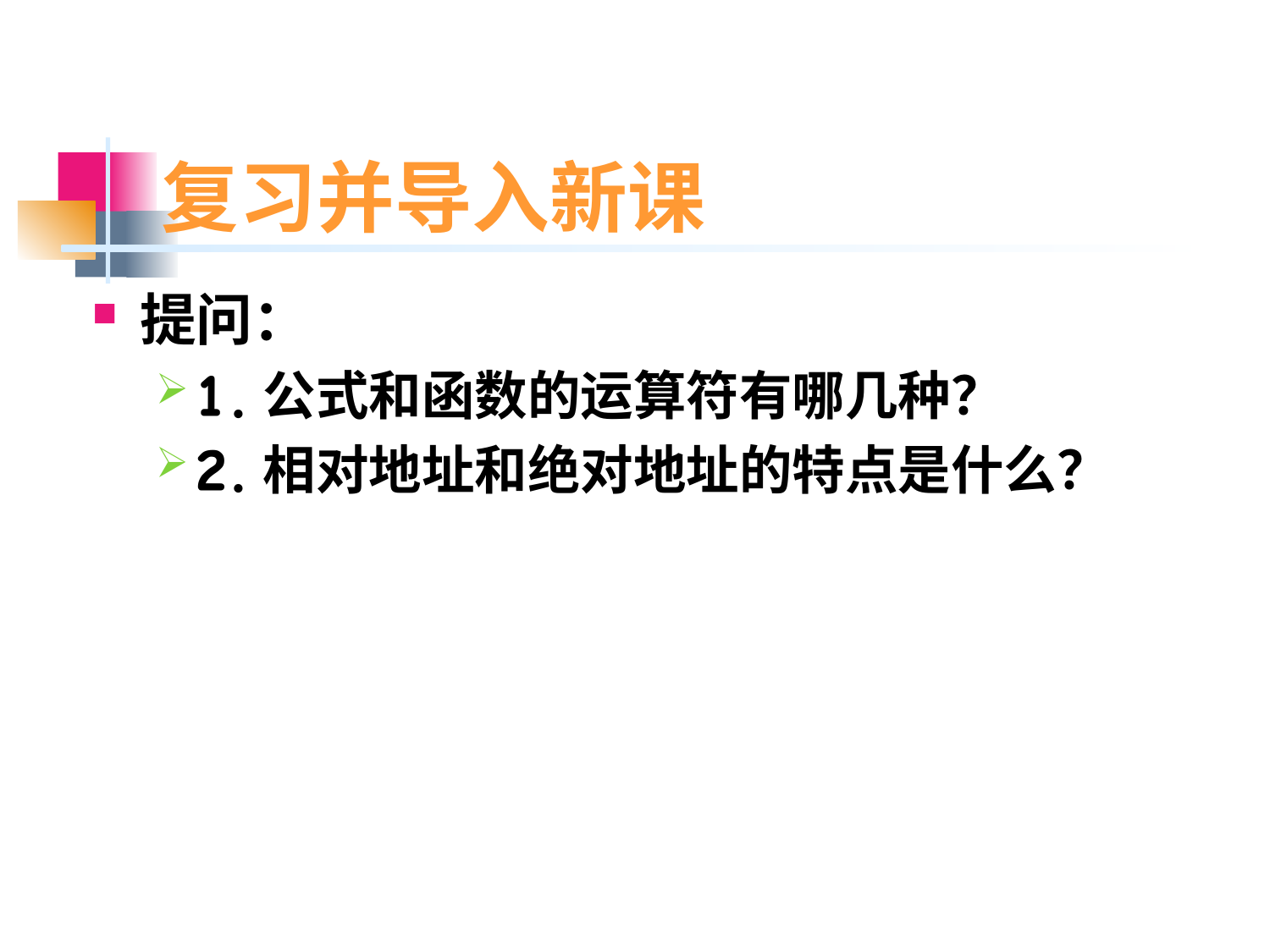

# 复习并导入新课
提问：
1.公式和函数的运算符有哪几种？
2.相对地址和绝对地址的特点是什么？